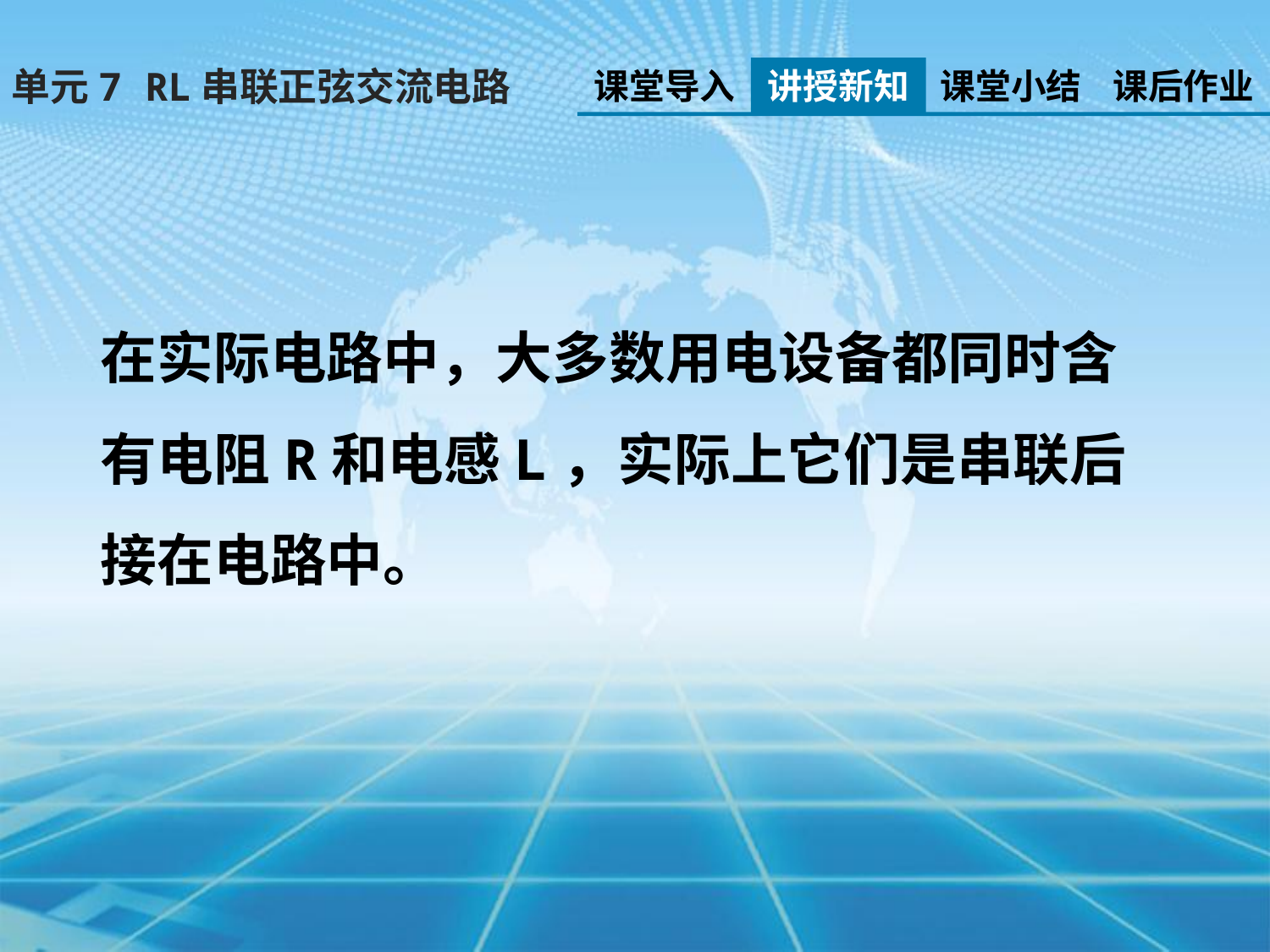

单元7 RL串联正弦交流电路
课堂导入
讲授新知
课堂小结
课后作业
在实际电路中，大多数用电设备都同时含有电阻R和电感L，实际上它们是串联后接在电路中。